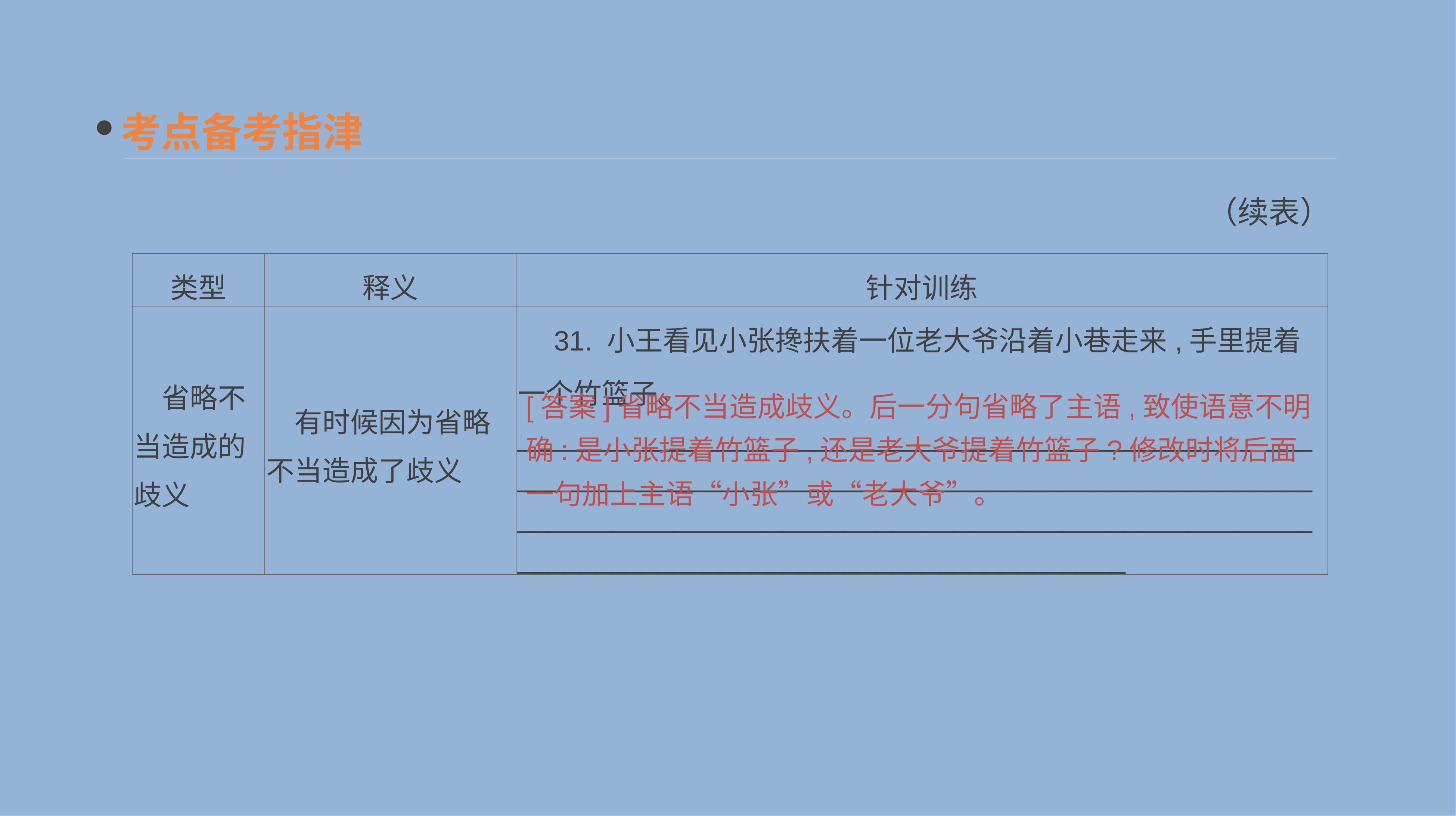

考点备考指津

（续表）
| 类型 | 释义 | 针对训练 |
| --- | --- | --- |
| 省略不当造成的歧义 | 有时候因为省略不当造成了歧义 | 31. 小王看见小张搀扶着一位老大爷沿着小巷走来,手里提着一个竹篮子。 \_\_\_\_\_\_\_\_\_\_\_\_\_\_\_\_\_\_\_\_\_\_\_\_\_\_\_\_\_\_\_\_\_\_\_\_\_\_\_\_\_\_\_\_\_\_\_\_\_\_\_\_\_\_\_\_\_\_\_\_\_\_\_\_\_\_\_\_\_\_\_\_\_\_\_\_\_\_\_\_\_\_\_\_\_\_\_\_\_\_\_\_\_\_\_\_\_\_\_\_\_\_\_\_\_\_\_\_\_\_\_\_\_\_\_\_\_\_\_\_\_\_\_\_\_\_\_\_\_\_\_\_\_\_\_\_\_\_\_\_\_\_\_\_\_\_\_\_\_\_\_\_\_\_\_\_\_\_\_\_\_\_\_\_\_\_\_\_\_\_\_\_\_\_\_\_\_\_\_\_\_\_\_\_\_\_\_\_\_\_\_\_ |
[答案]省略不当造成歧义。后一分句省略了主语,致使语意不明确:是小张提着竹篮子,还是老大爷提着竹篮子?修改时将后面一句加上主语“小张”或“老大爷”。